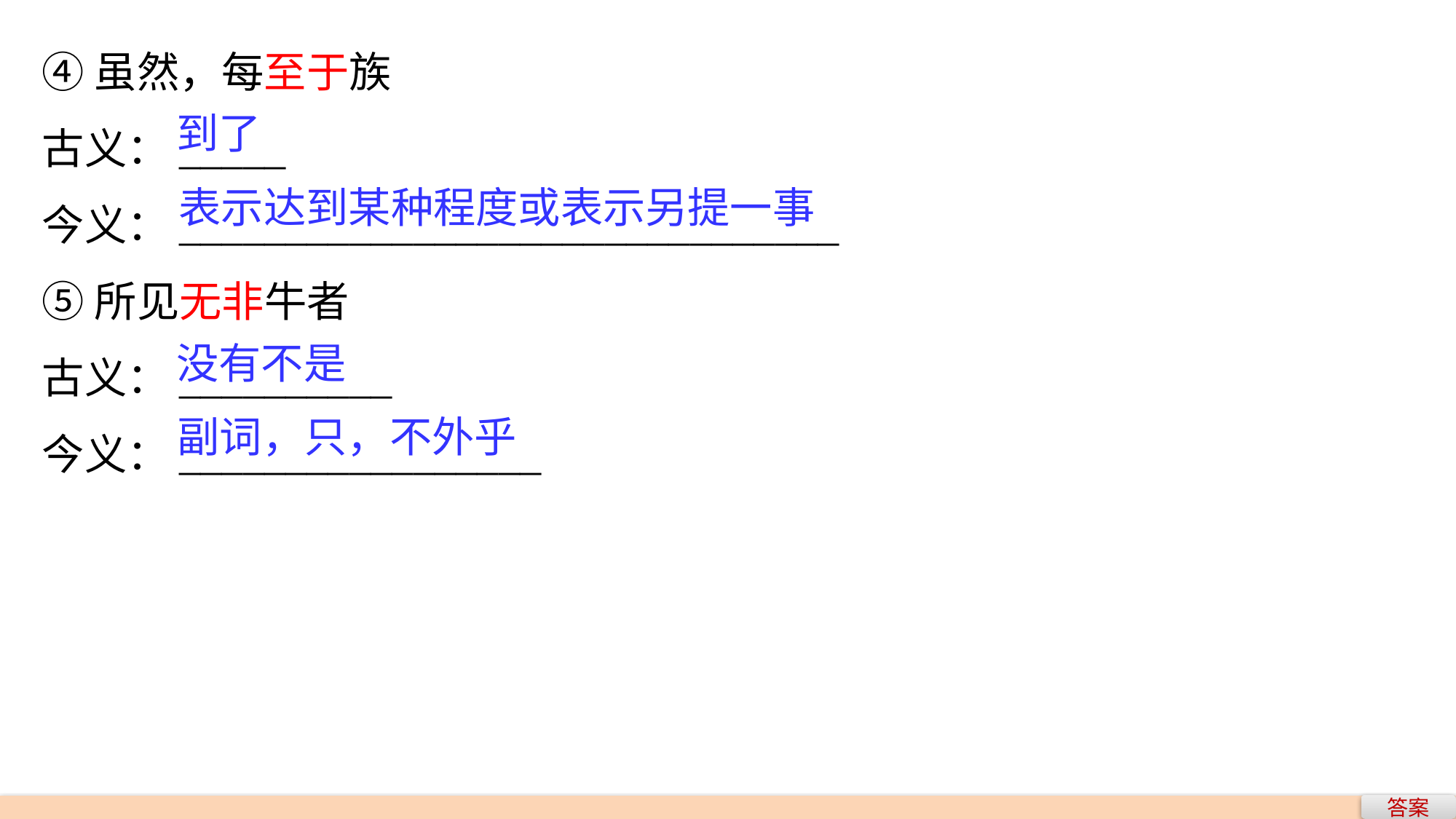

④虽然，每至于族
古义：_____
今义：_______________________________
⑤所见无非牛者
古义：__________
今义：_________________
到了
表示达到某种程度或表示另提一事
没有不是
副词，只，不外乎
答案